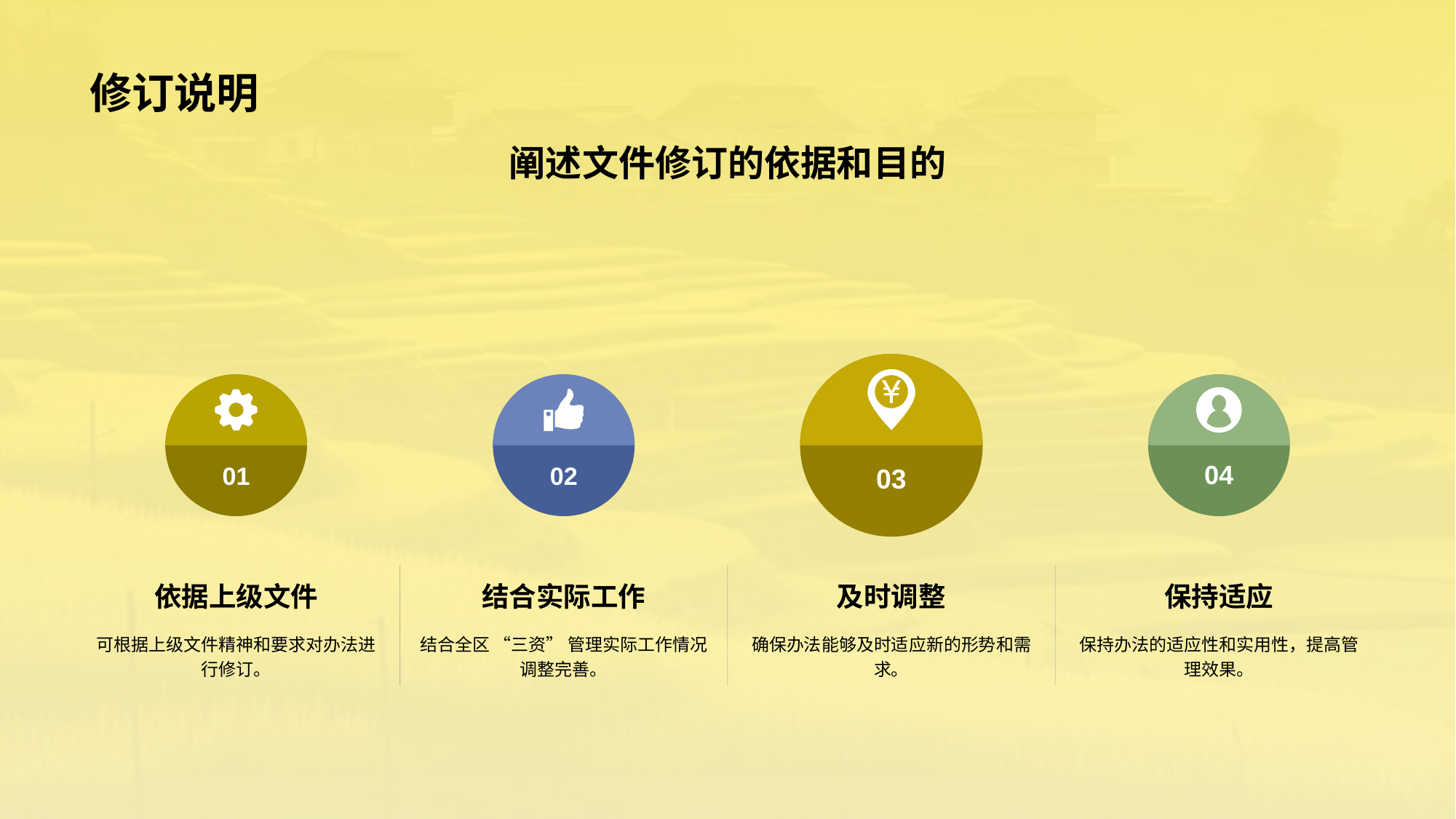

# 修订说明
阐述文件修订的依据和目的

03

及时调整
确保办法能够及时适应新的形势和需求。

01

依据上级文件
可根据上级文件精神和要求对办法进行修订。

02

结合实际工作
结合全区 “三资” 管理实际工作情况调整完善。

04

保持适应
保持办法的适应性和实用性，提高管理效果。